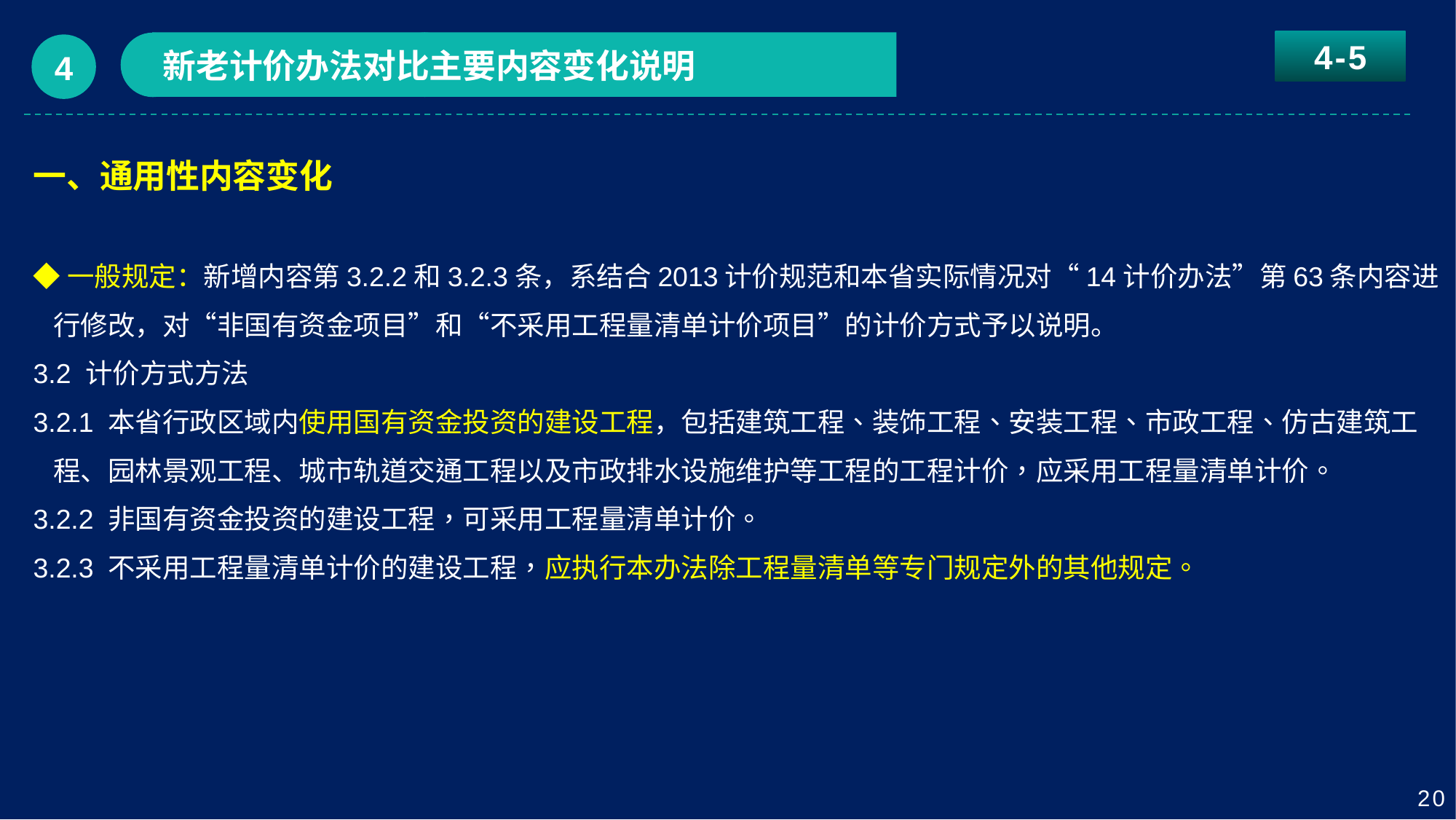

4-5
新老计价办法对比主要内容变化说明

4
一、通用性内容变化

◆一般规定：新增内容第3.2.2和3.2.3条，系结合2013计价规范和本省实际情况对“14计价办法”第63条内容进行修改，对“非国有资金项目”和“不采用工程量清单计价项目”的计价方式予以说明。
3.2 计价方式方法
3.2.1 本省行政区域内使用国有资金投资的建设工程，包括建筑工程、装饰工程、安装工程、市政工程、仿古建筑工程、园林景观工程、城市轨道交通工程以及市政排水设施维护等工程的工程计价，应采用工程量清单计价。
3.2.2 非国有资金投资的建设工程，可采用工程量清单计价。
3.2.3 不采用工程量清单计价的建设工程，应执行本办法除工程量清单等专门规定外的其他规定。
20